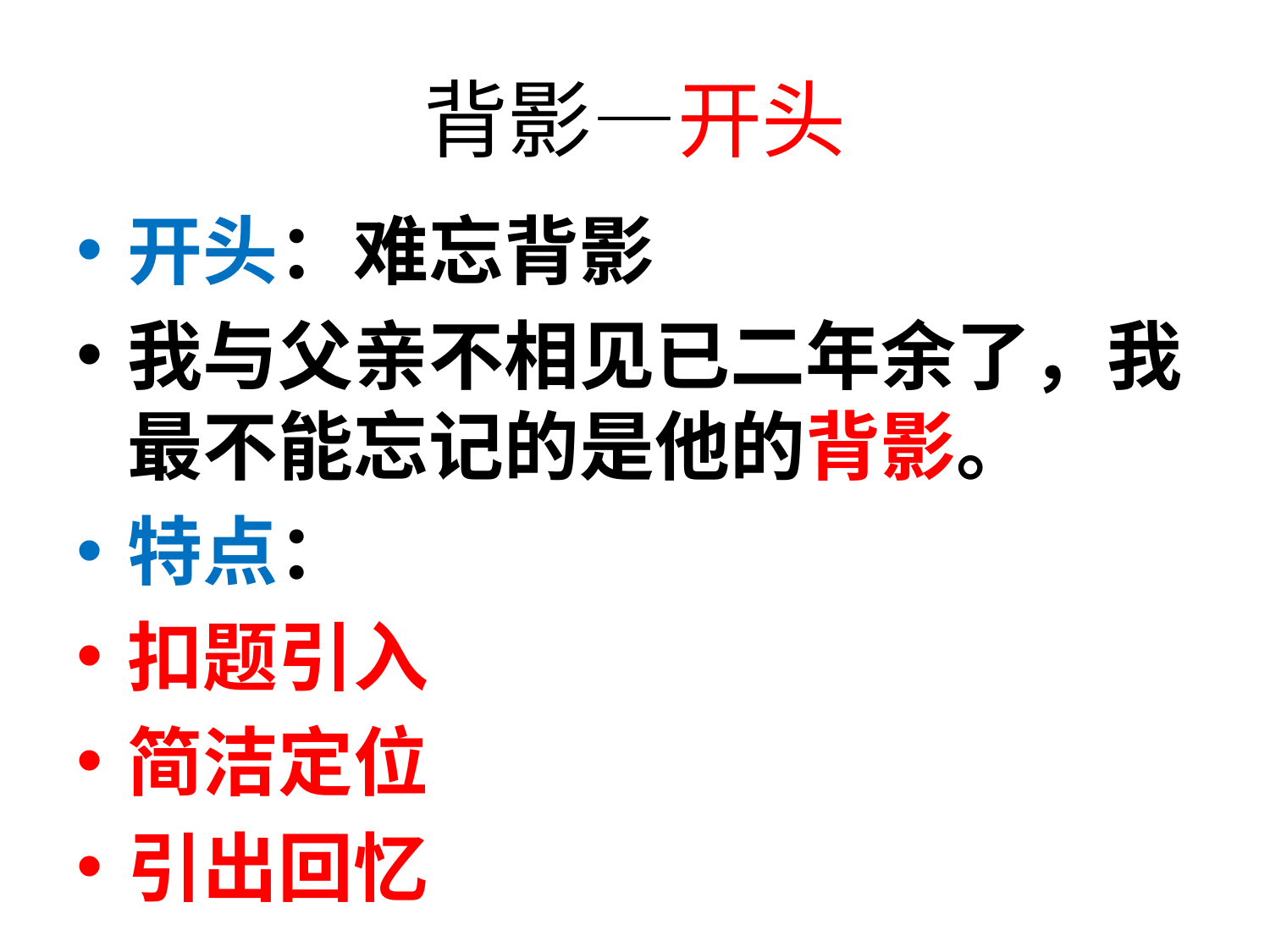

# 背影—开头
开头：难忘背影
我与父亲不相见已二年余了，我最不能忘记的是他的背影。
特点：
扣题引入
简洁定位
引出回忆